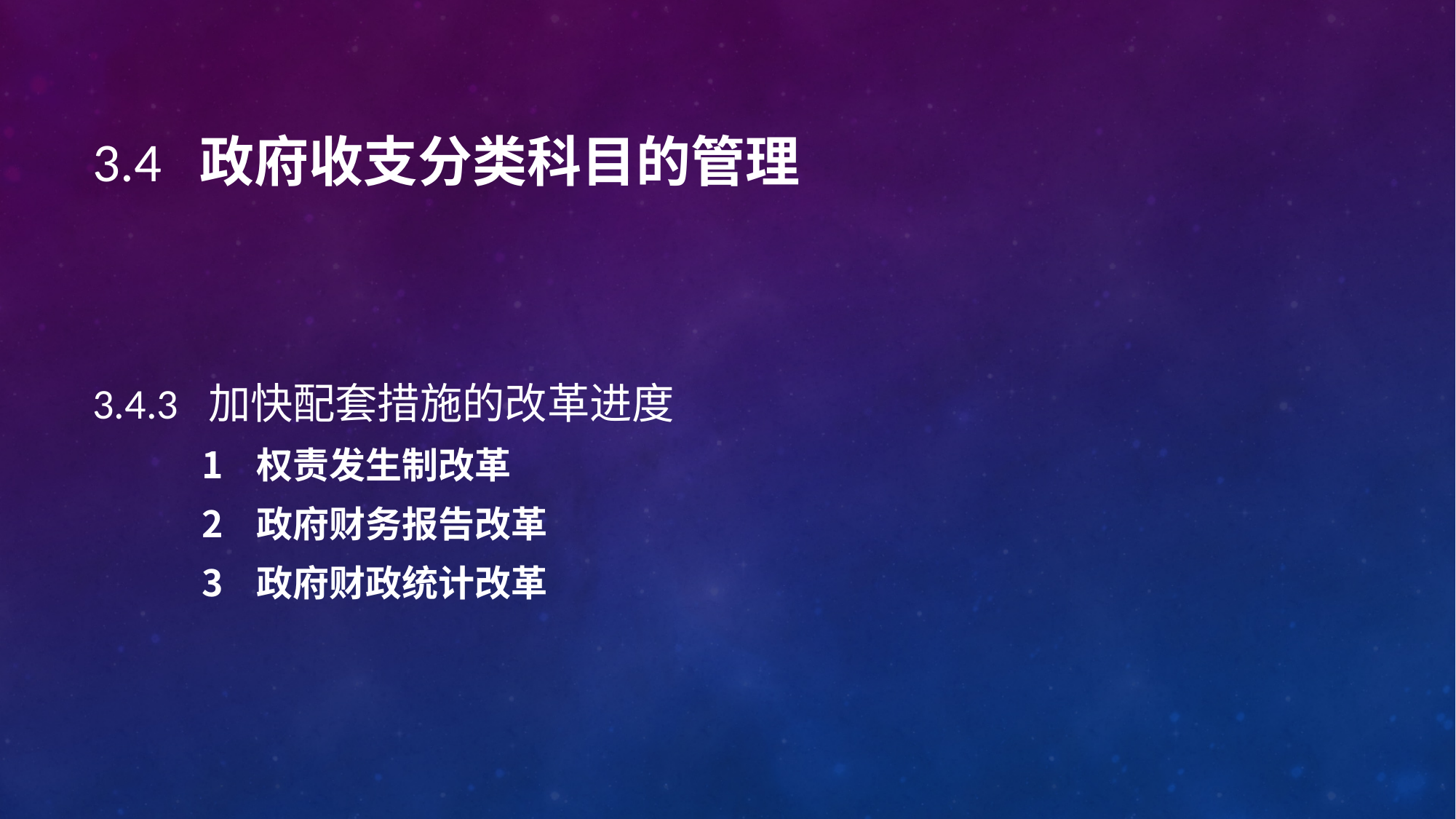

# 3.4  政府收支分类科目的管理
3.4.3  加快配套措施的改革进度
权责发生制改革
政府财务报告改革
政府财政统计改革